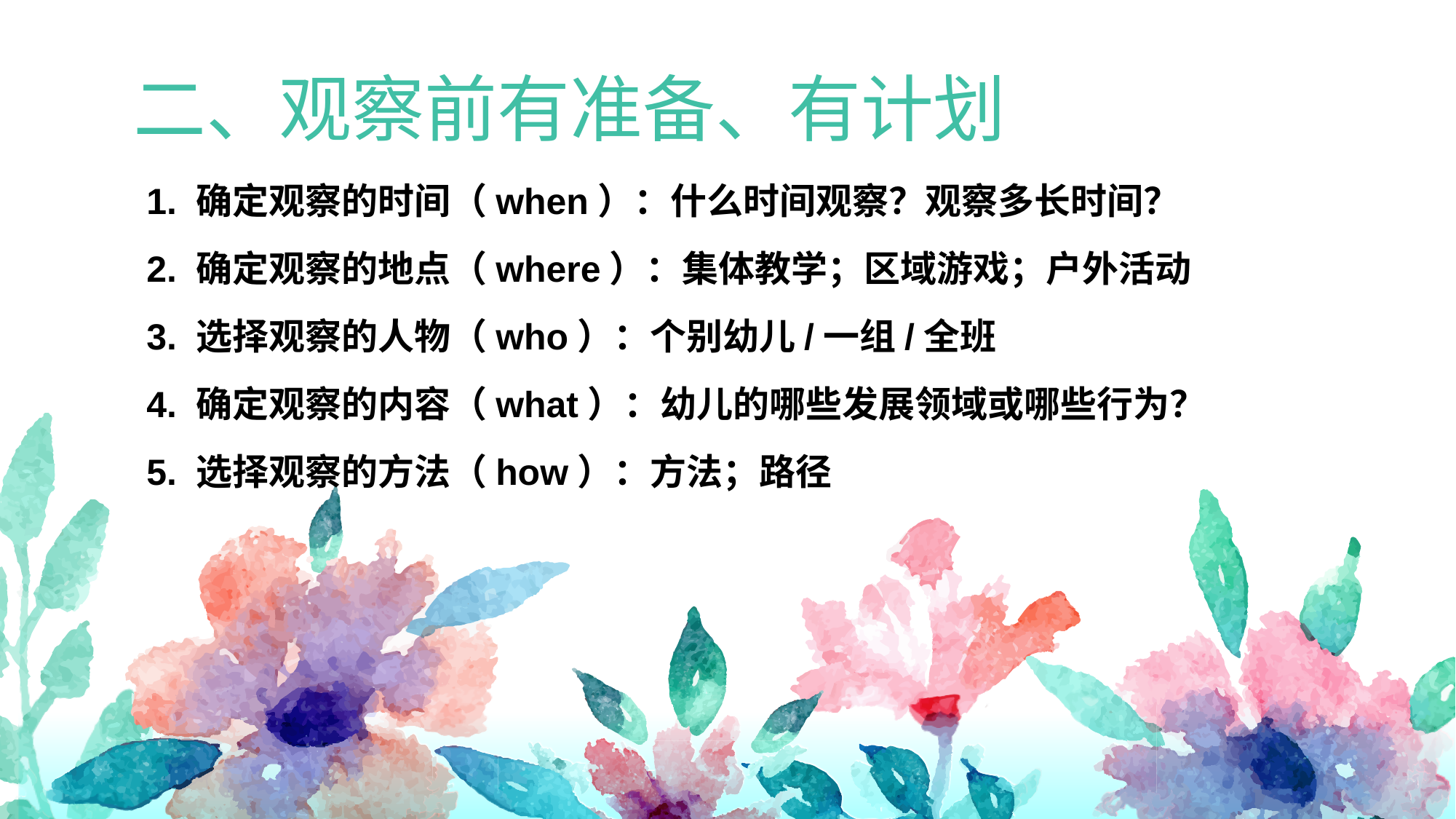

# 二、观察前有准备、有计划
1. 确定观察的时间（when）：什么时间观察？观察多长时间？
2. 确定观察的地点（where）：集体教学；区域游戏；户外活动
3. 选择观察的人物（who）：个别幼儿/一组/全班
4. 确定观察的内容（what）：幼儿的哪些发展领域或哪些行为？
5. 选择观察的方法（how）：方法；路径